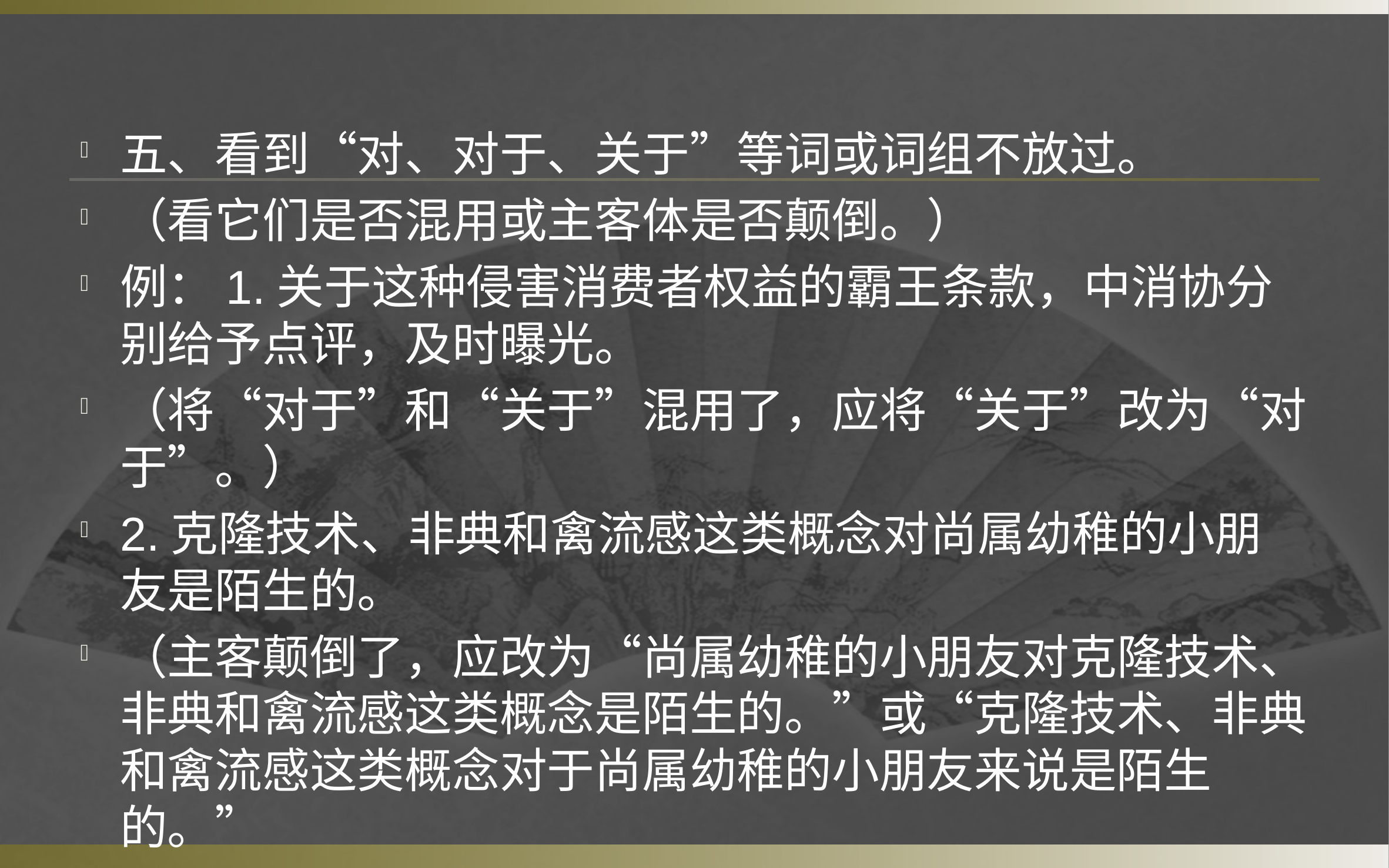

五、看到“对、对于、关于”等词或词组不放过。
（看它们是否混用或主客体是否颠倒。）
例：1.关于这种侵害消费者权益的霸王条款，中消协分别给予点评，及时曝光。
（将“对于”和“关于”混用了，应将“关于”改为“对于”。）
2.克隆技术、非典和禽流感这类概念对尚属幼稚的小朋友是陌生的。
（主客颠倒了，应改为“尚属幼稚的小朋友对克隆技术、非典和禽流感这类概念是陌生的。”或“克隆技术、非典和禽流感这类概念对于尚属幼稚的小朋友来说是陌生的。”